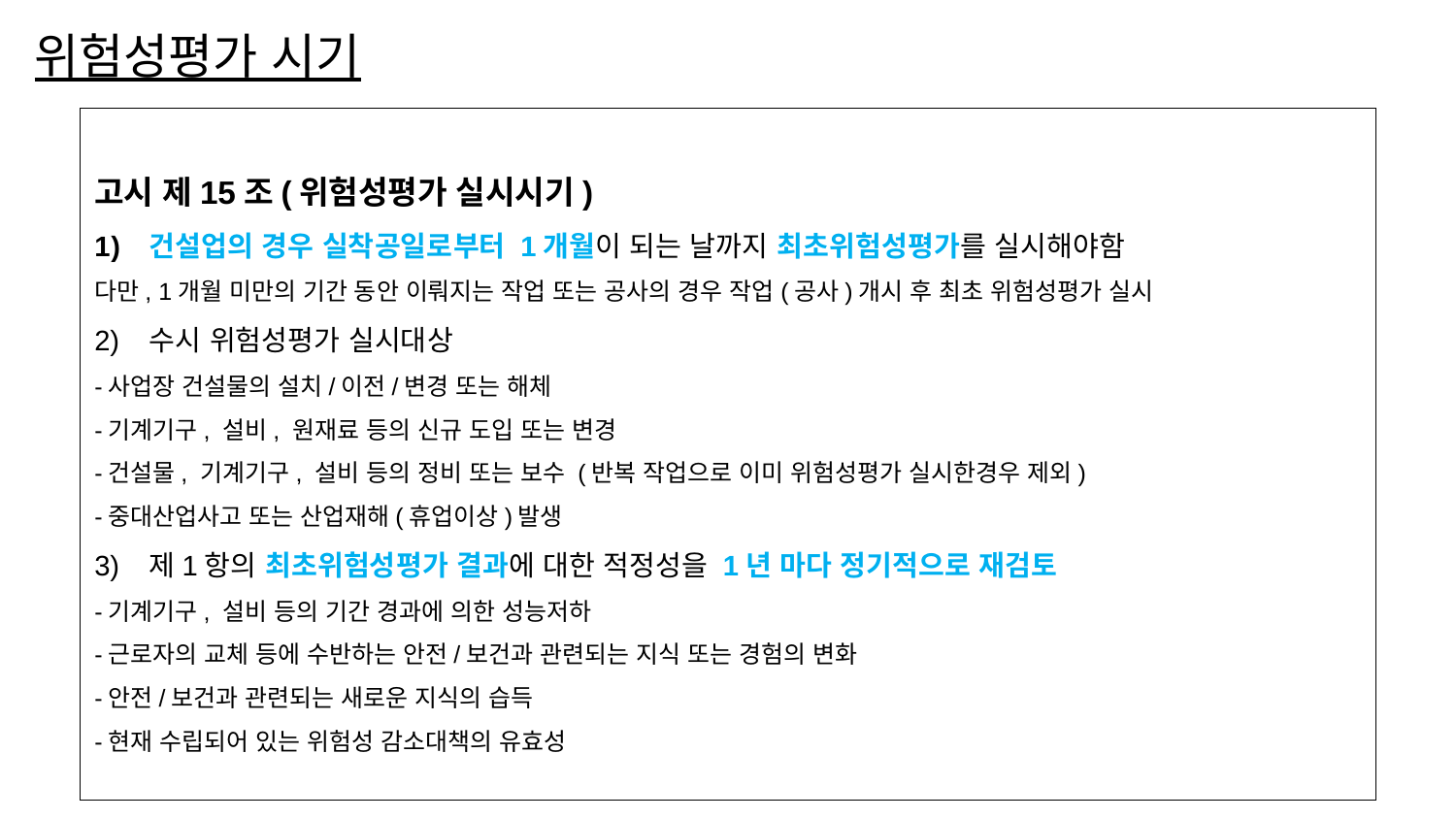

# 위험성평가 시기
고시 제15조(위험성평가 실시시기)
건설업의 경우 실착공일로부터 1개월이 되는 날까지 최초위험성평가를 실시해야함
다만, 1개월 미만의 기간 동안 이뤄지는 작업 또는 공사의 경우 작업(공사)개시 후 최초 위험성평가 실시
수시 위험성평가 실시대상
-사업장 건설물의 설치/이전/변경 또는 해체
-기계기구, 설비, 원재료 등의 신규 도입 또는 변경
-건설물, 기계기구, 설비 등의 정비 또는 보수 (반복 작업으로 이미 위험성평가 실시한경우 제외)
-중대산업사고 또는 산업재해(휴업이상)발생
제1항의 최초위험성평가 결과에 대한 적정성을 1년 마다 정기적으로 재검토
-기계기구, 설비 등의 기간 경과에 의한 성능저하
-근로자의 교체 등에 수반하는 안전/보건과 관련되는 지식 또는 경험의 변화
-안전/보건과 관련되는 새로운 지식의 습득
-현재 수립되어 있는 위험성 감소대책의 유효성